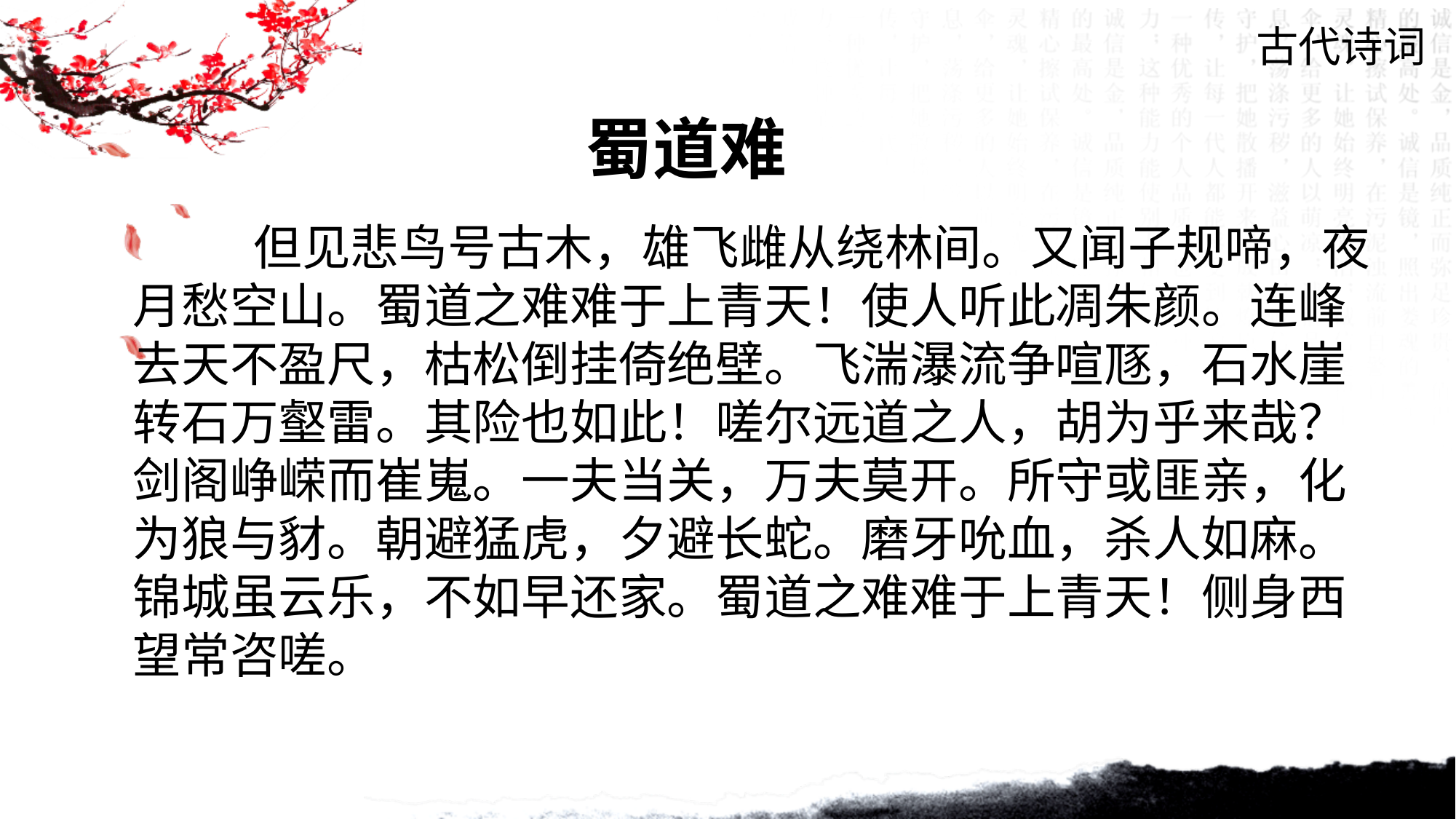

古代诗词
蜀道难
          但见悲鸟号古木，雄飞雌从绕林间。又闻子规啼，夜月愁空山。蜀道之难难于上青天！使人听此凋朱颜。连峰去天不盈尺，枯松倒挂倚绝壁。飞湍瀑流争喧豗，石水崖转石万壑雷。其险也如此！嗟尔远道之人，胡为乎来哉？剑阁峥嵘而崔嵬。一夫当关，万夫莫开。所守或匪亲，化为狼与豺。朝避猛虎，夕避长蛇。磨牙吮血，杀人如麻。锦城虽云乐，不如早还家。蜀道之难难于上青天！侧身西望常咨嗟。